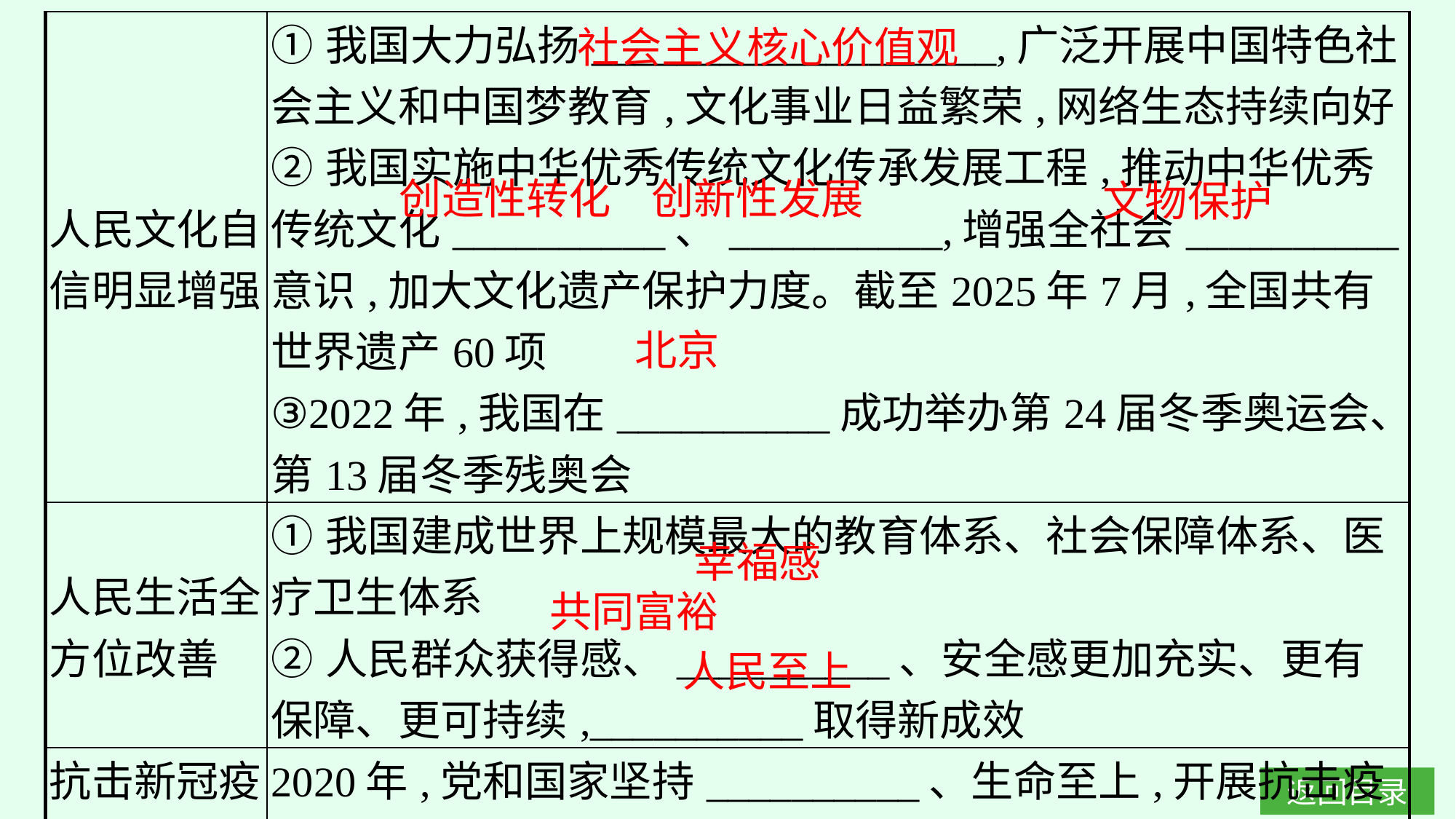

社会主义核心价值观
| 人民文化自信明显增强 | ①我国大力弘扬\_\_\_\_\_\_\_\_\_\_\_\_\_\_\_\_\_\_\_,广泛开展中国特色社会主义和中国梦教育,文化事业日益繁荣,网络生态持续向好 ②我国实施中华优秀传统文化传承发展工程,推动中华优秀传统文化\_\_\_\_\_\_\_\_\_\_、\_\_\_\_\_\_\_\_\_\_,增强全社会\_\_\_\_\_\_\_\_\_\_意识,加大文化遗产保护力度。截至2025年7月,全国共有世界遗产60项  ③2022年,我国在\_\_\_\_\_\_\_\_\_\_成功举办第24届冬季奥运会、第13届冬季残奥会 |
| --- | --- |
| 人民生活全方位改善 | ①我国建成世界上规模最大的教育体系、社会保障体系、医疗卫生体系 ②人民群众获得感、\_\_\_\_\_\_\_\_\_\_、安全感更加充实、更有保障、更可持续,\_\_\_\_\_\_\_\_\_\_取得新成效 |
| 抗击新冠疫情取得决定性胜利 | 2020年,党和国家坚持\_\_\_\_\_\_\_\_\_\_、生命至上,开展抗击疫情人民战争、总体战、阻击战,取得重大决定性胜利,铸就了抗疫精神 |
创造性转化
创新性发展
文物保护
北京
幸福感
共同富裕
人民至上